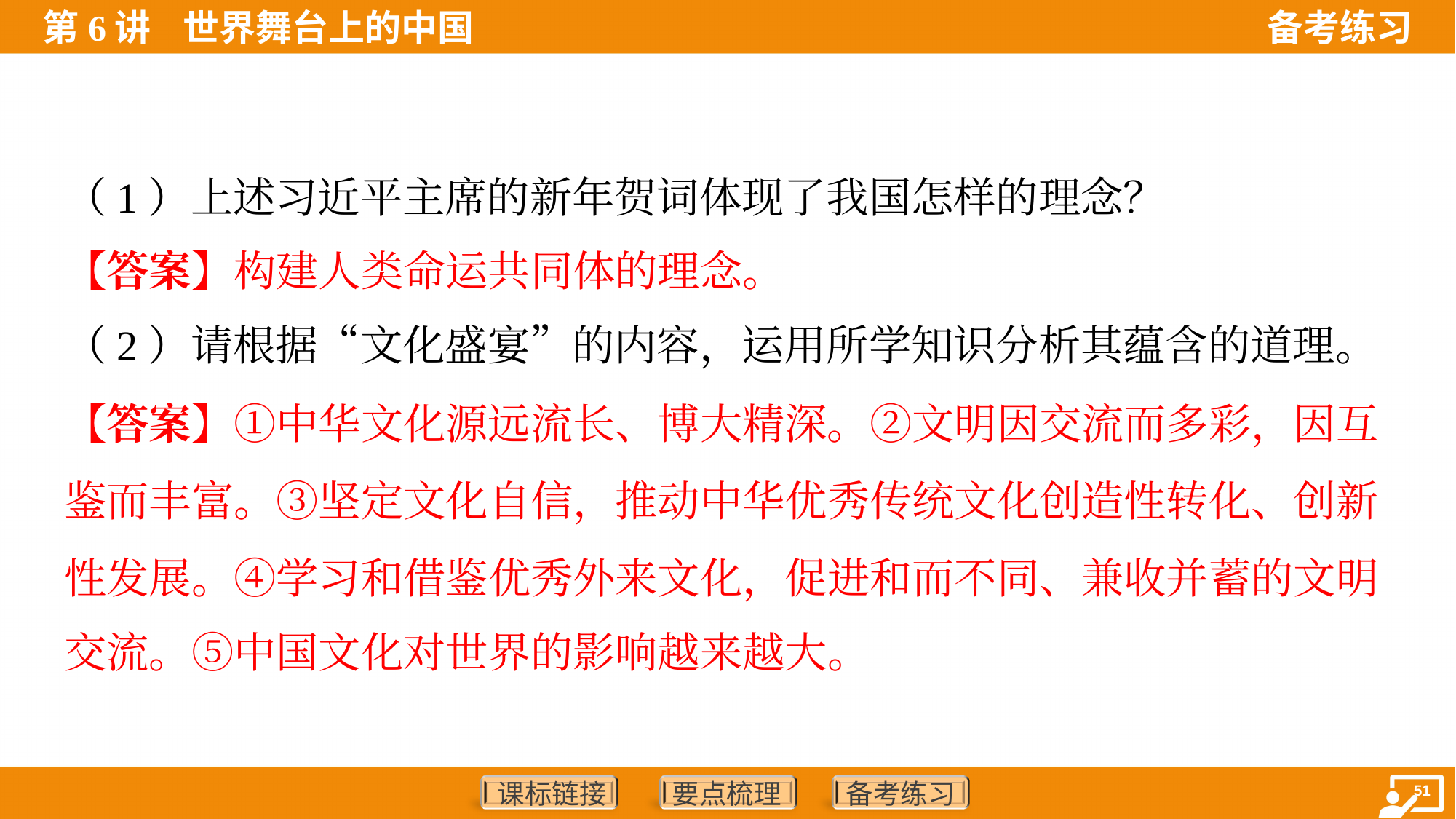

（1）上述习近平主席的新年贺词体现了我国怎样的理念？
【答案】构建人类命运共同体的理念。
（2）请根据“文化盛宴”的内容，运用所学知识分析其蕴含的道理。
【答案】①中华文化源远流长、博大精深。②文明因交流而多彩，因互
鉴而丰富。③坚定文化自信，推动中华优秀传统文化创造性转化、创新
性发展。④学习和借鉴优秀外来文化，促进和而不同、兼收并蓄的文明
交流。⑤中国文化对世界的影响越来越大。